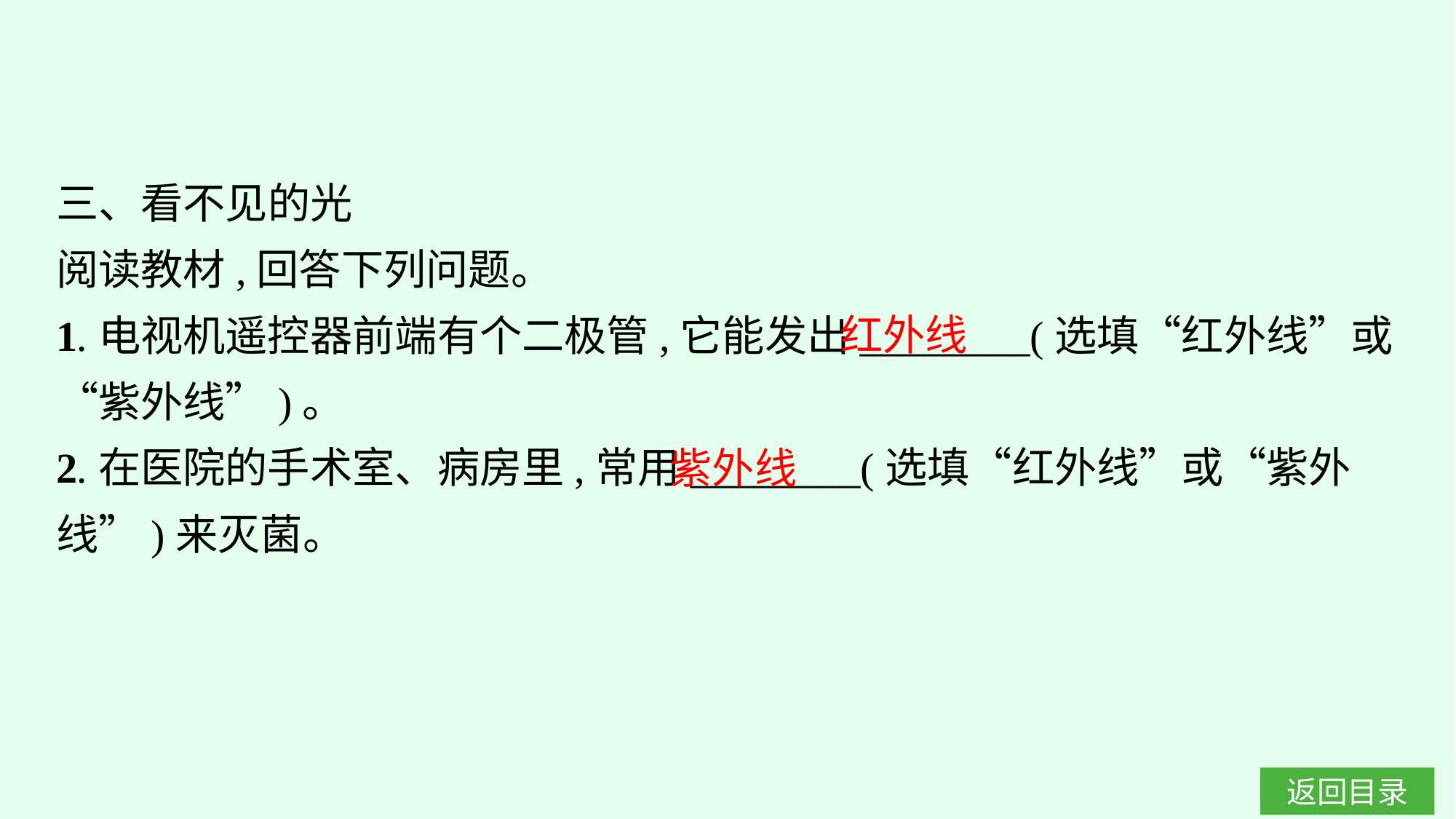

三、看不见的光
阅读教材,回答下列问题。
1.电视机遥控器前端有个二极管,它能发出________(选填“红外线”或“紫外线”)。
2.在医院的手术室、病房里,常用________(选填“红外线”或“紫外线”)来灭菌。
红外线
紫外线